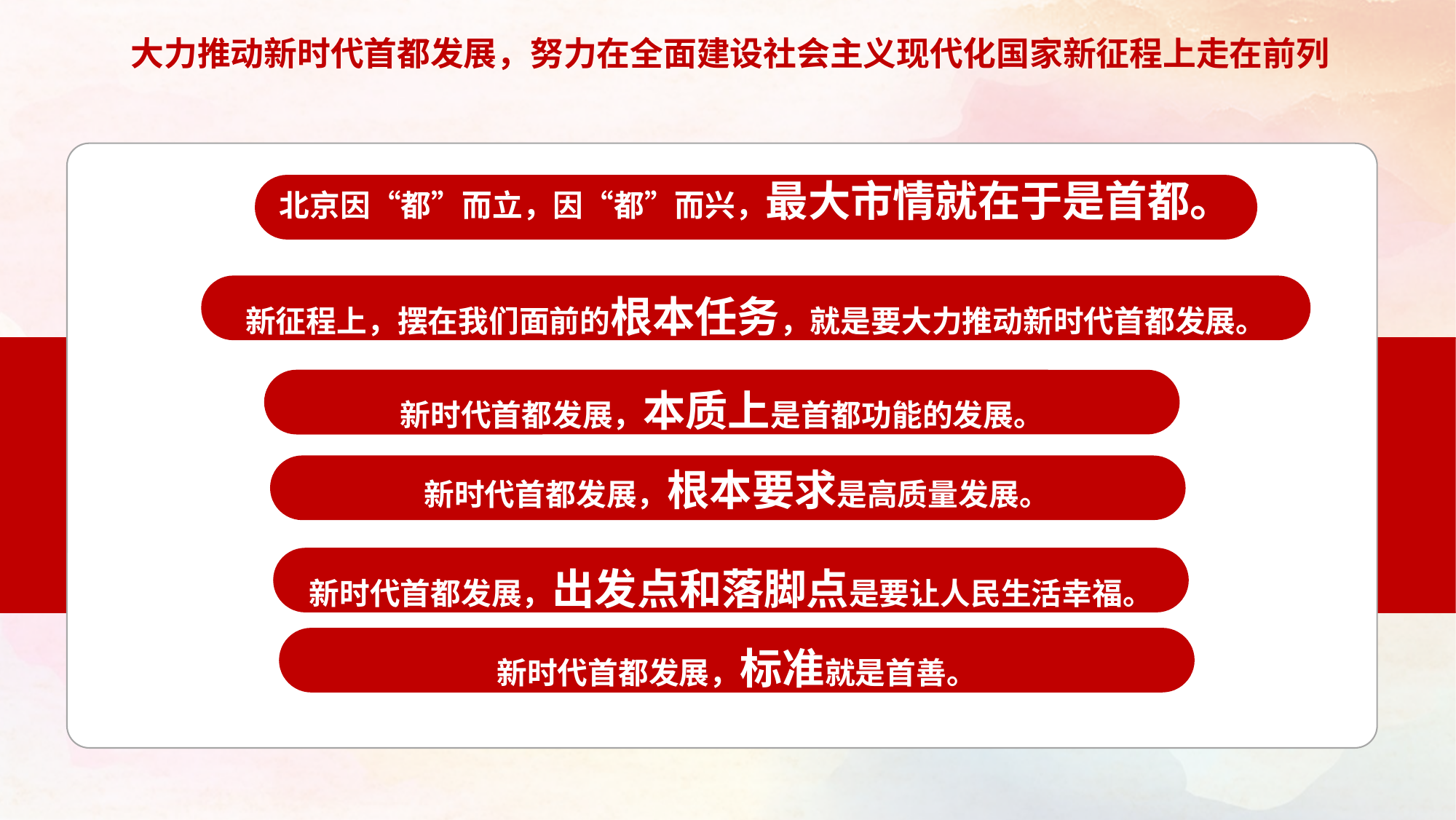

大力推动新时代首都发展，努力在全面建设社会主义现代化国家新征程上走在前列

北京因“都”而立，因“都”而兴，最大市情就在于是首都。

新征程上，摆在我们面前的根本任务，就是要大力推动新时代首都发展。

新时代首都发展，本质上是首都功能的发展。

新时代首都发展，根本要求是高质量发展。

新时代首都发展，出发点和落脚点是要让人民生活幸福。

新时代首都发展，标准就是首善。